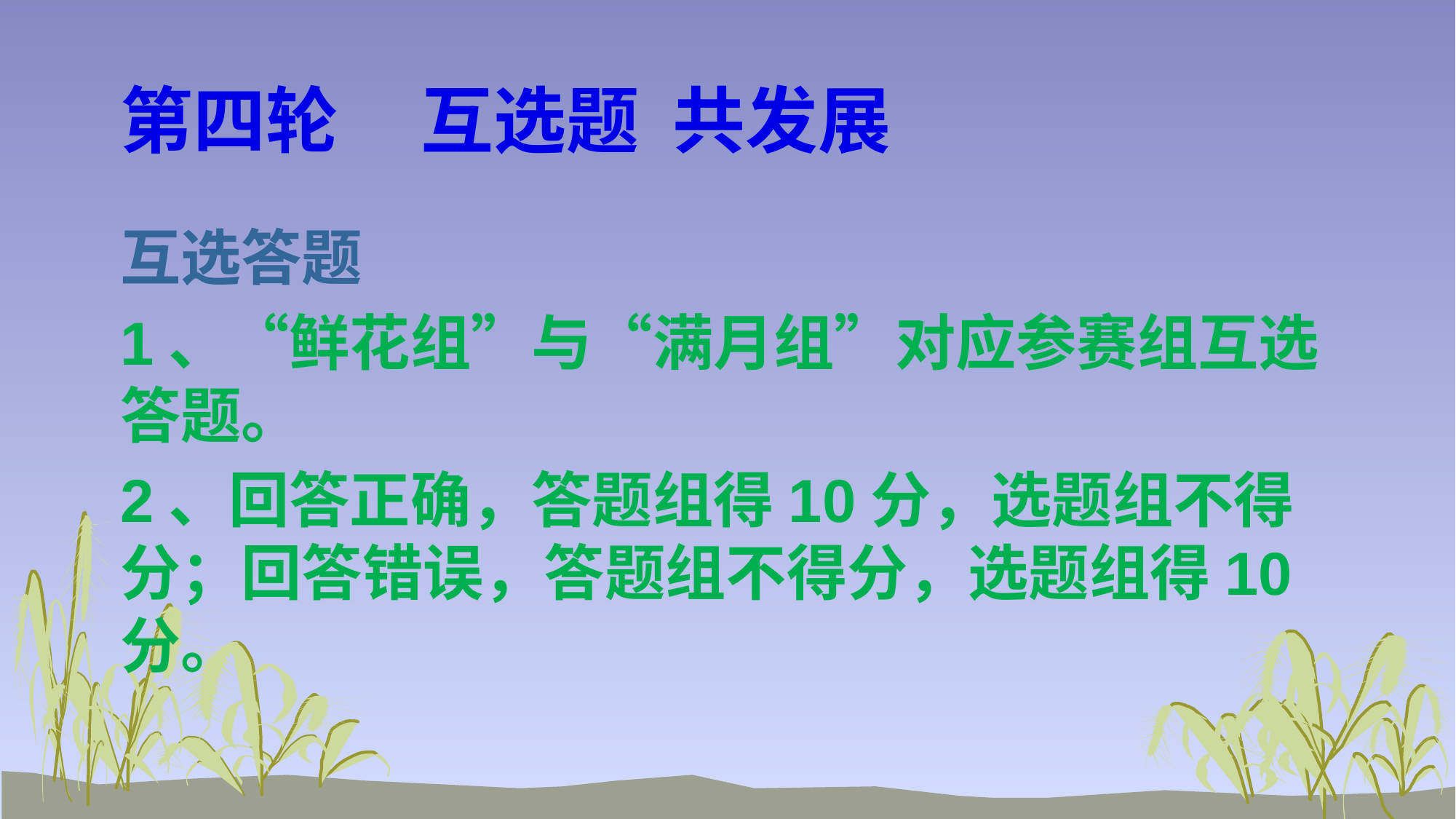

# 第四轮     互选题  共发展
互选答题
1、“鲜花组”与“满月组”对应参赛组互选答题。
2、回答正确，答题组得10分，选题组不得分；回答错误，答题组不得分，选题组得10分。